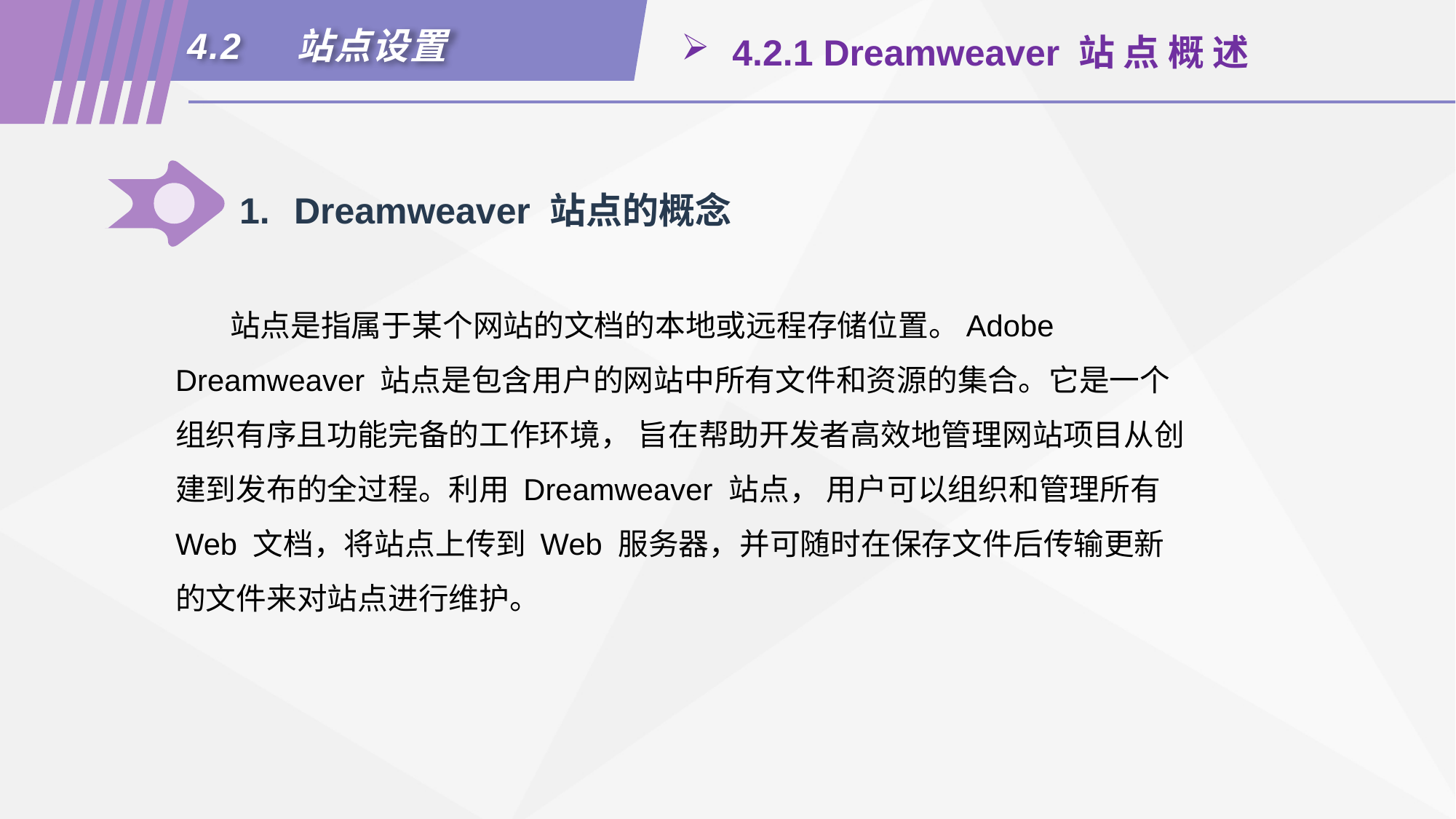

4.2	站点设置
 4.2.1 Dreamweaver 站 点 概 述

1.	Dreamweaver 站点的概念
站点是指属于某个网站的文档的本地或远程存储位置。Adobe Dreamweaver 站点是包含用户的网站中所有文件和资源的集合。它是一个组织有序且功能完备的工作环境， 旨在帮助开发者高效地管理网站项目从创建到发布的全过程。利用 Dreamweaver 站点， 用户可以组织和管理所有 Web 文档，将站点上传到 Web 服务器，并可随时在保存文件后传输更新的文件来对站点进行维护。